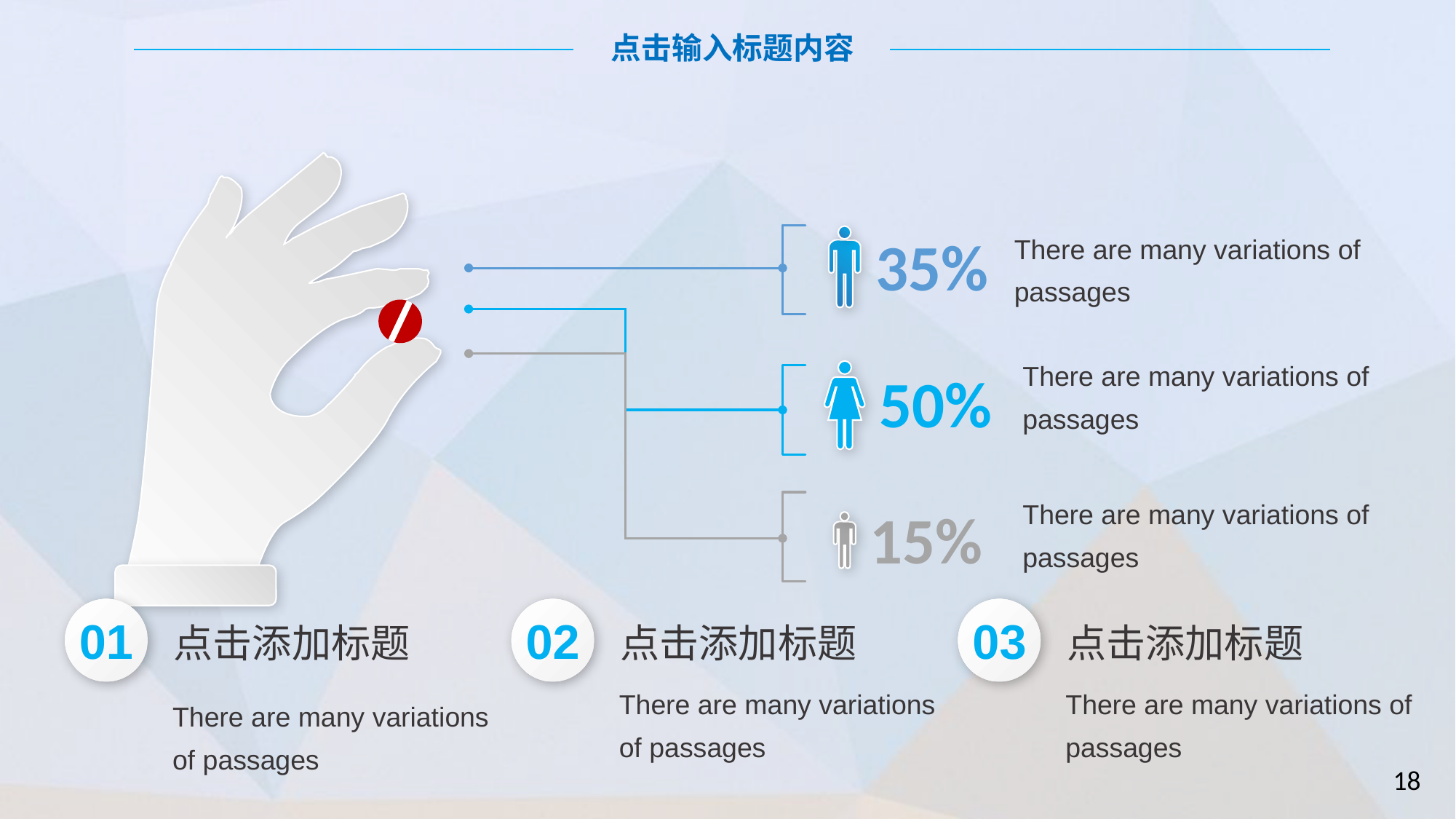

点击输入标题内容

There are many variations of passages
35%

There are many variations of passages

50%
There are many variations of passages
15%

点击添加标题

点击添加标题

点击添加标题
01
02
03
There are many variations of passages
There are many variations of passages
There are many variations of passages
18